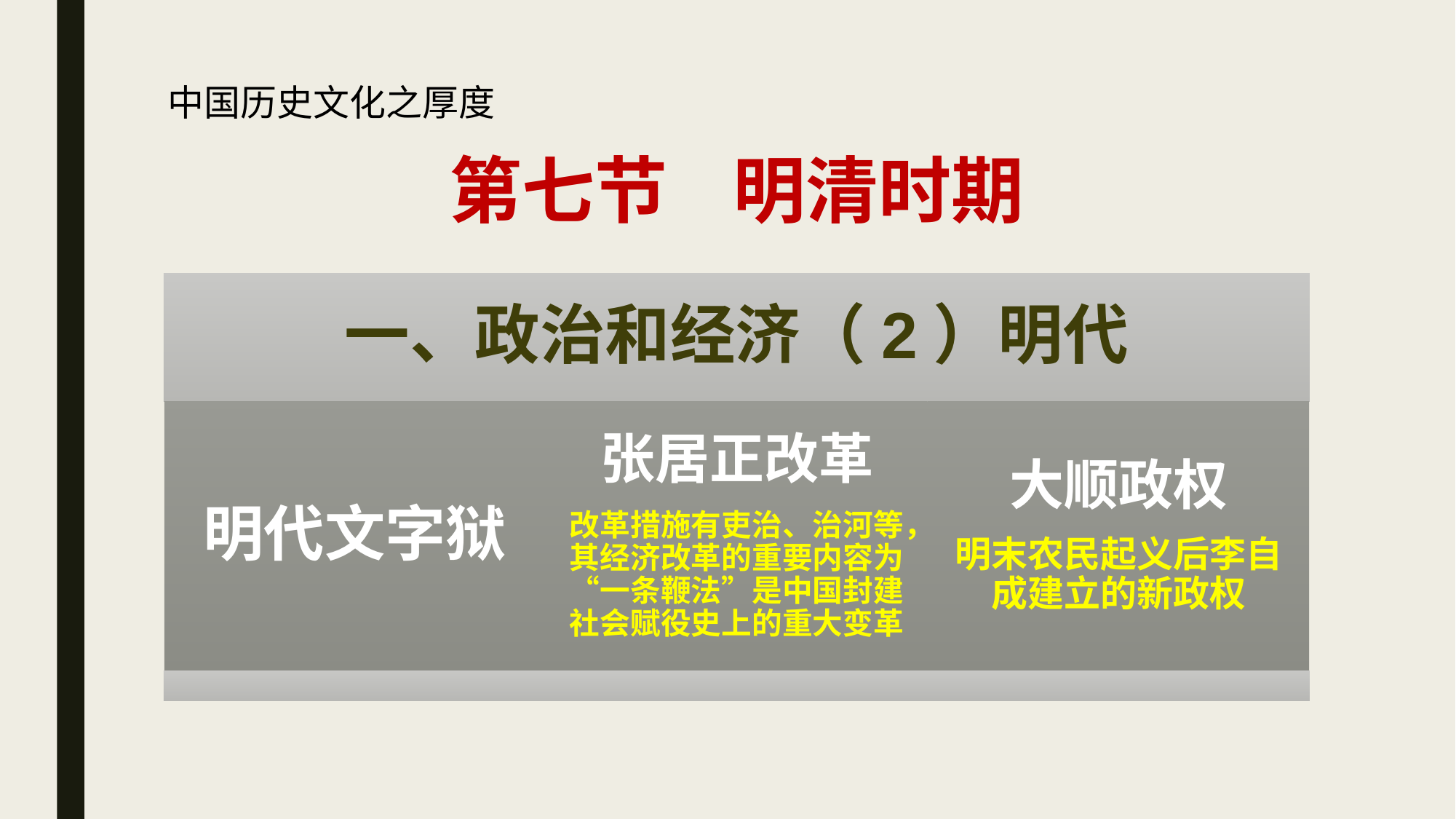

中国历史文化之厚度
# 第七节    明清时期
一、政治和经济（2）明代
明代文字狱
张居正改革
改革措施有吏治、治河等，其经济改革的重要内容为“一条鞭法”是中国封建社会赋役史上的重大变革
大顺政权
明末农民起义后李自成建立的新政权